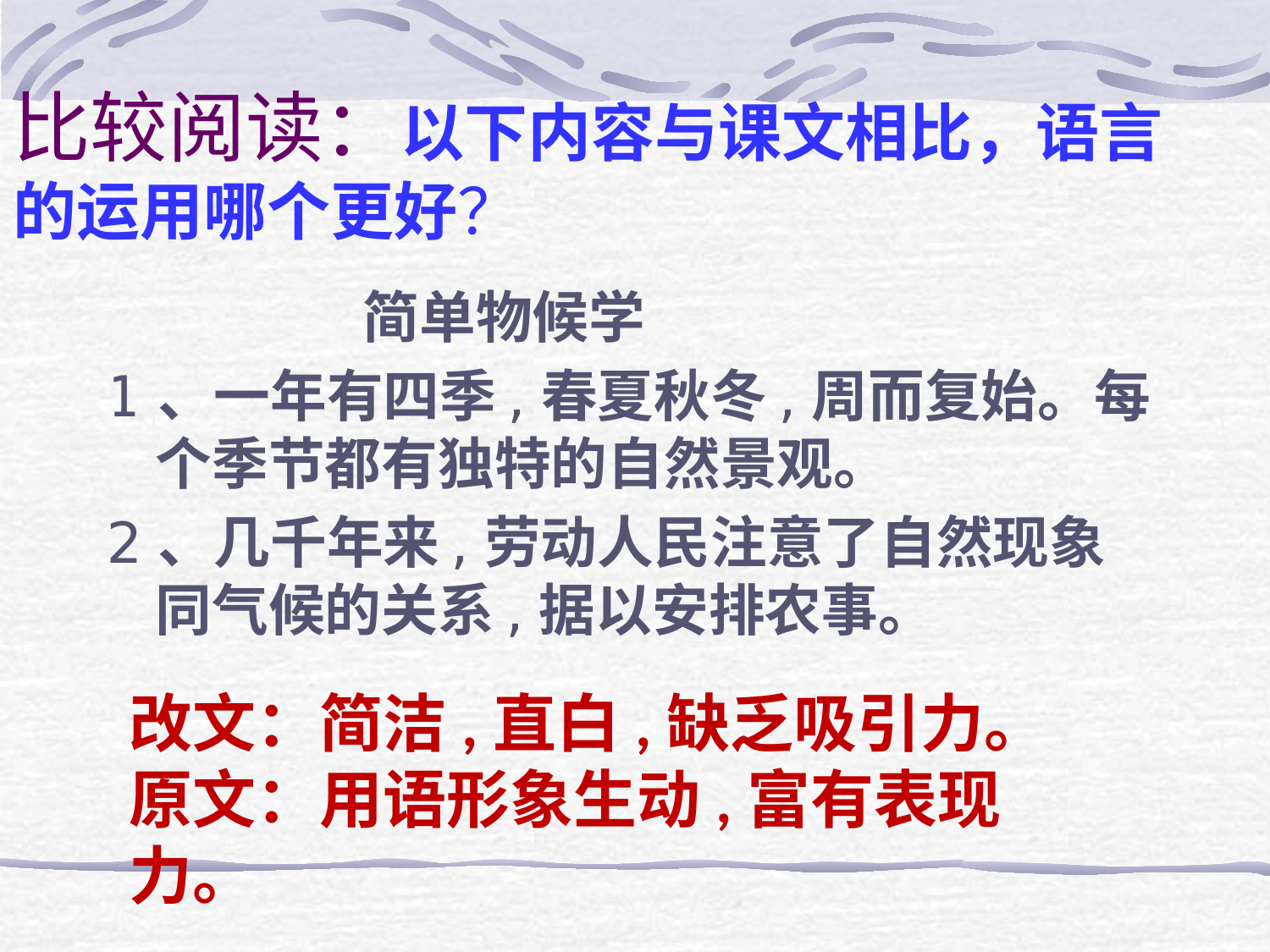

# 比较阅读：以下内容与课文相比，语言的运用哪个更好？
                   简单物候学
1、一年有四季,春夏秋冬,周而复始。每个季节都有独特的自然景观。
2、几千年来,劳动人民注意了自然现象同气候的关系,据以安排农事。

改文：简洁,直白,缺乏吸引力。
原文：用语形象生动,富有表现力。